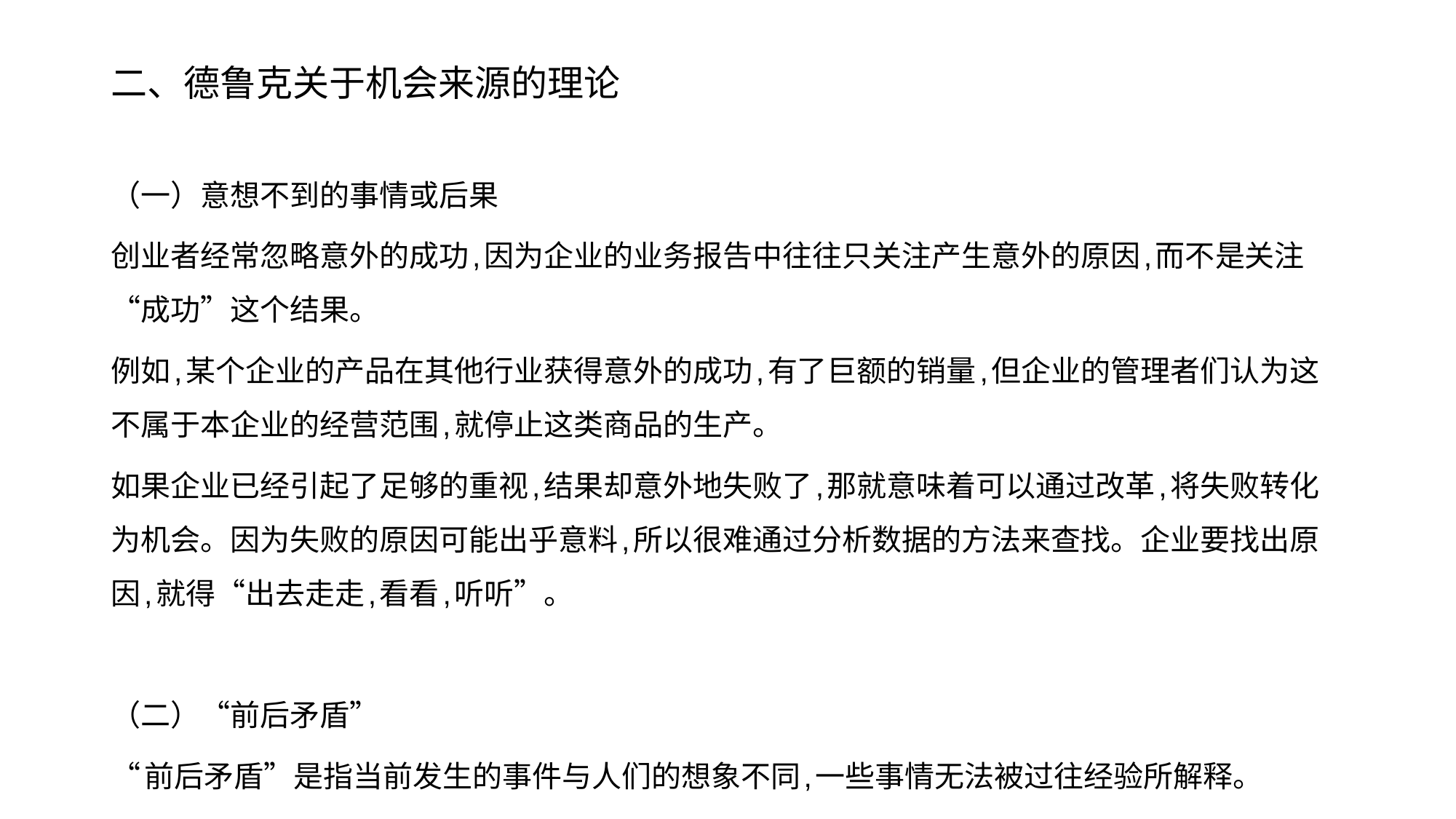

# 二、德鲁克关于机会来源的理论
（一）意想不到的事情或后果
创业者经常忽略意外的成功,因为企业的业务报告中往往只关注产生意外的原因,而不是关注“成功”这个结果。
例如,某个企业的产品在其他行业获得意外的成功,有了巨额的销量,但企业的管理者们认为这不属于本企业的经营范围,就停止这类商品的生产。
如果企业已经引起了足够的重视,结果却意外地失败了,那就意味着可以通过改革,将失败转化为机会。因为失败的原因可能出乎意料,所以很难通过分析数据的方法来查找。企业要找出原因,就得“出去走走,看看,听听”。

（二）“前后矛盾”
“前后矛盾”是指当前发生的事件与人们的想象不同,一些事情无法被过往经验所解释。